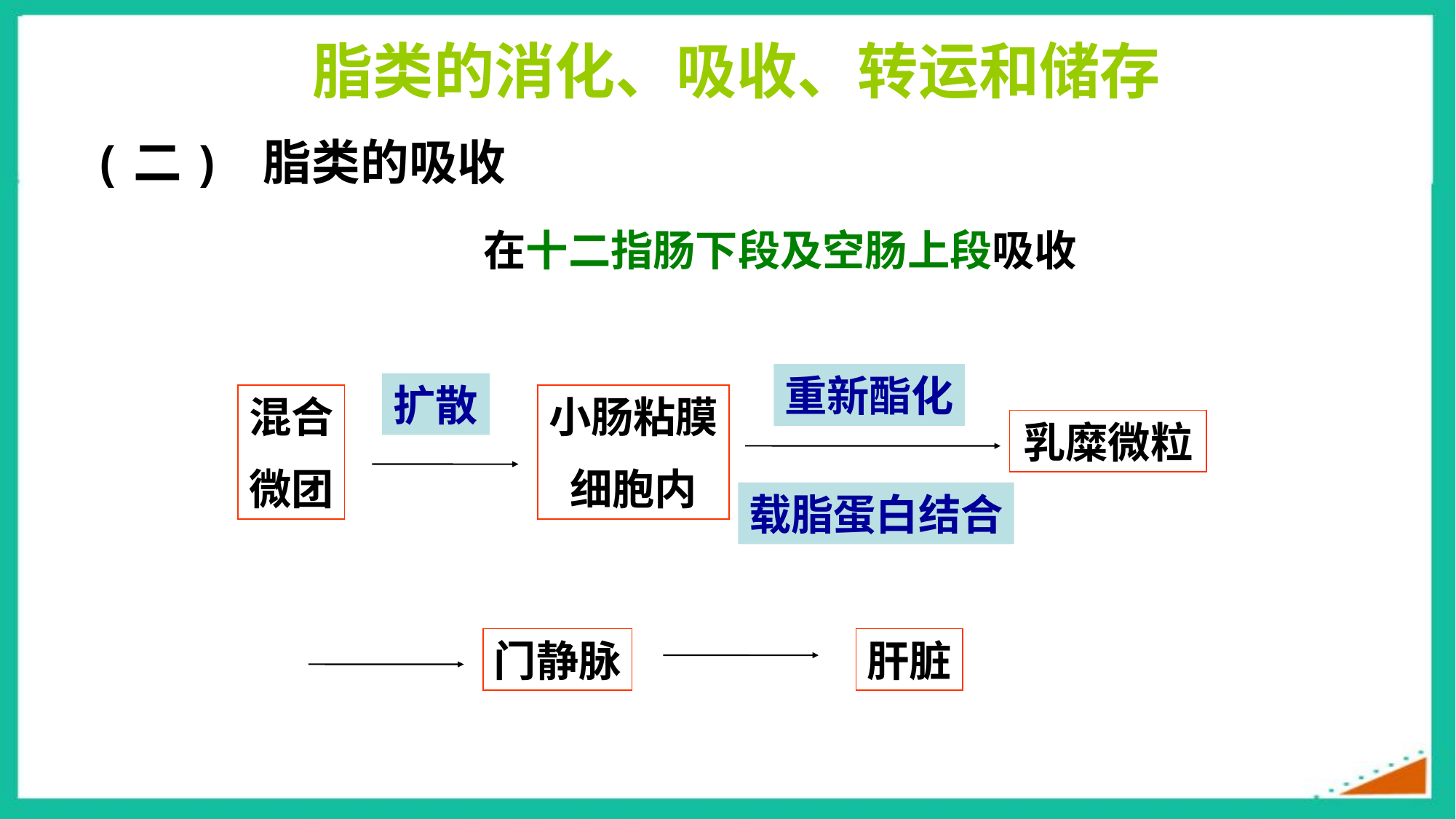

脂类的消化、吸收、转运和储存
(二) 脂类的吸收

在十二指肠下段及空肠上段吸收
重新酯化
扩散
混合
微团
小肠粘膜
细胞内
乳糜微粒

载脂蛋白结合
门静脉
肝脏